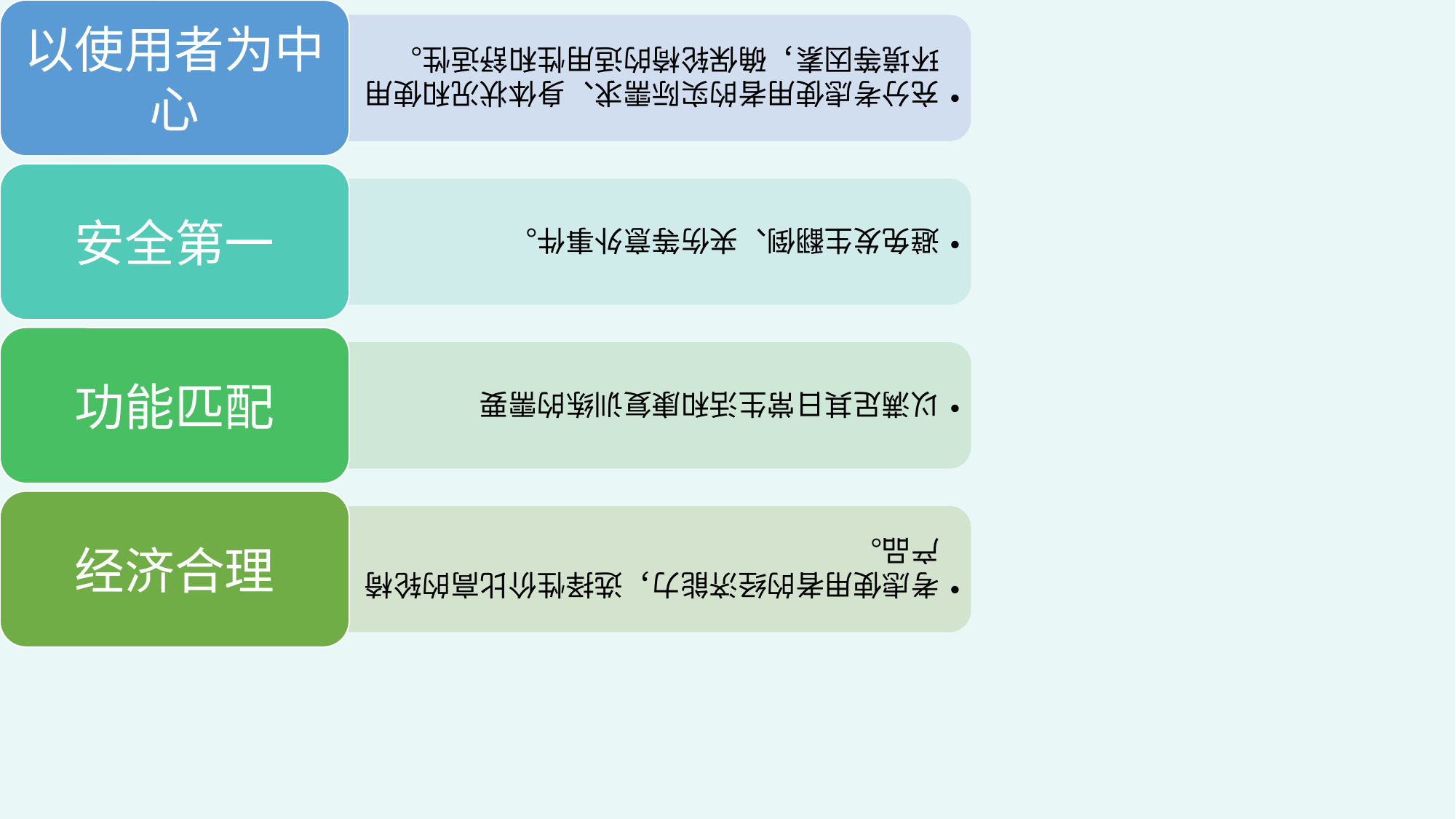

2
轮椅的选择-轮椅处方的制定原则
充分考虑使用者的实际需求、身体状况和使用环境等因素，确保轮椅的适用性和舒适性。
以使用者为中心
避免发生翻倒、夹伤等意外事件。
安全第一
以满足其日常生活和康复训练的需要
功能匹配
考虑使用者的经济能力，选择性价比高的轮椅产品。
经济合理